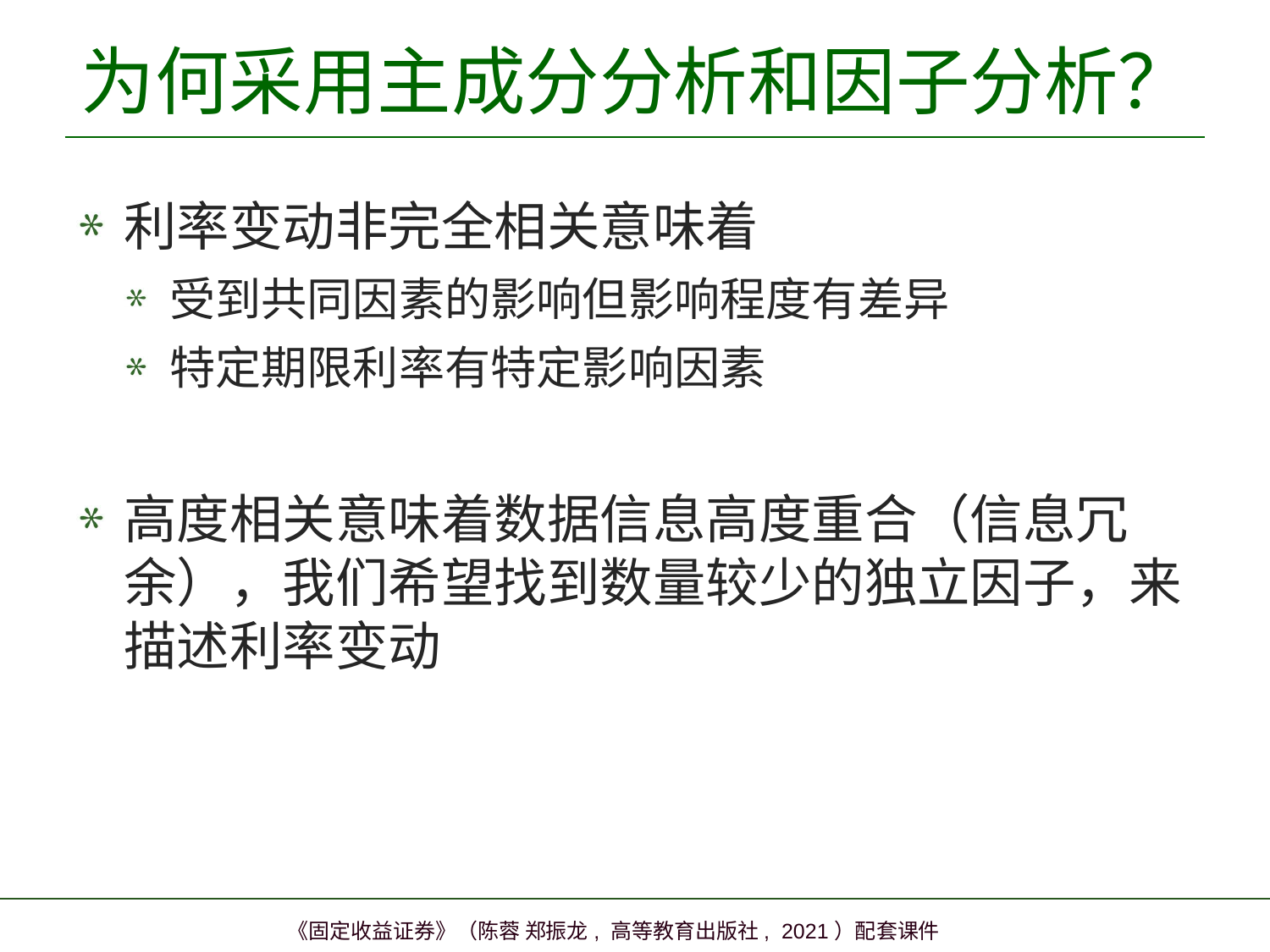

# 为何采用主成分分析和因子分析？
利率变动非完全相关意味着
受到共同因素的影响但影响程度有差异
特定期限利率有特定影响因素

高度相关意味着数据信息高度重合（信息冗余），我们希望找到数量较少的独立因子，来描述利率变动